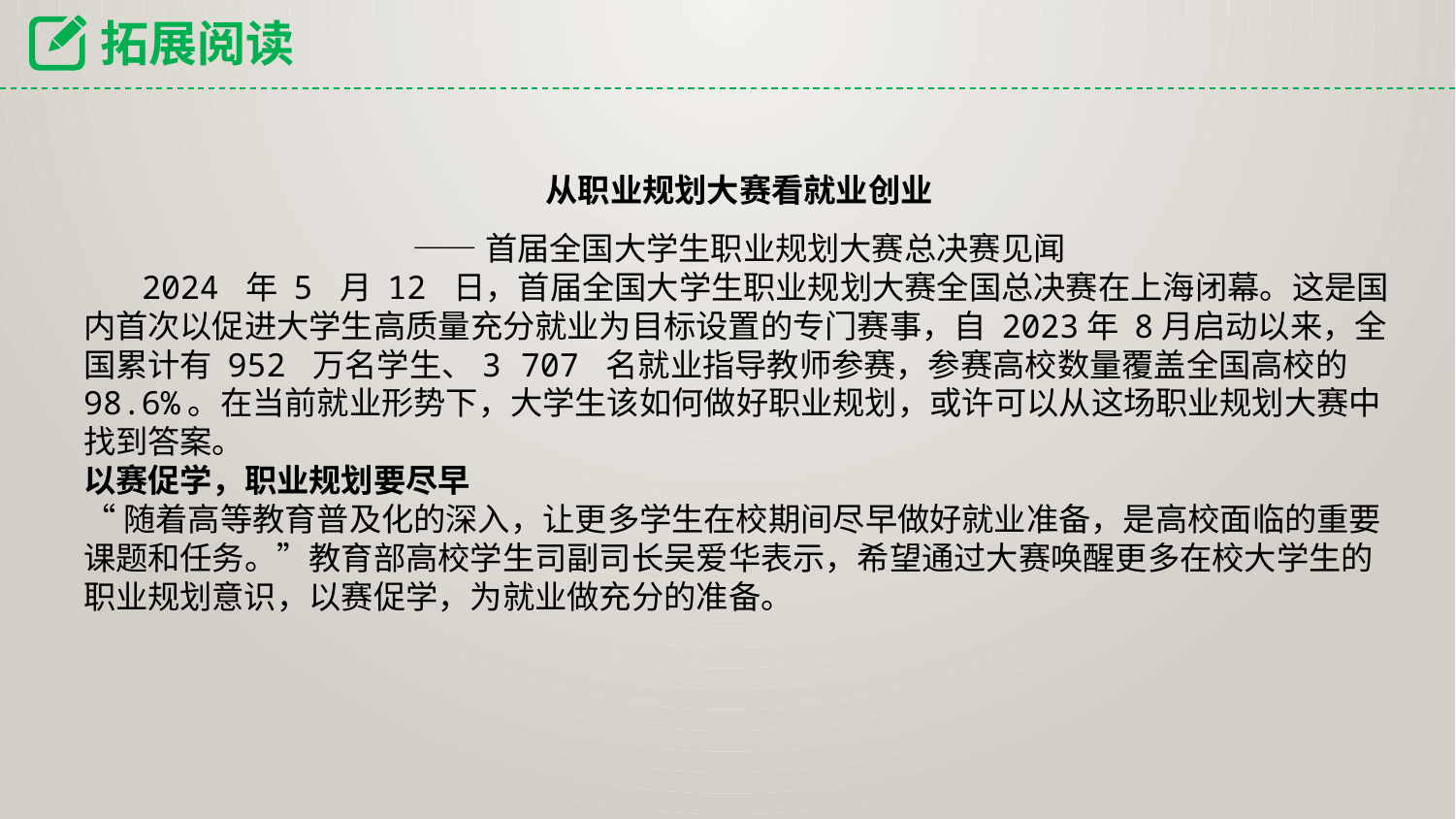

拓展阅读

从职业规划大赛看就业创业
——首届全国大学生职业规划大赛总决赛见闻
   2024 年 5 月 12 日，首届全国大学生职业规划大赛全国总决赛在上海闭幕。这是国内首次以促进大学生高质量充分就业为目标设置的专门赛事，自 2023年 8月启动以来，全国累计有 952 万名学生、3 707 名就业指导教师参赛，参赛高校数量覆盖全国高校的 98.6%。在当前就业形势下，大学生该如何做好职业规划，或许可以从这场职业规划大赛中找到答案。
以赛促学，职业规划要尽早
“随着高等教育普及化的深入，让更多学生在校期间尽早做好就业准备，是高校面临的重要
课题和任务。”教育部高校学生司副司长吴爱华表示，希望通过大赛唤醒更多在校大学生的职业规划意识，以赛促学，为就业做充分的准备。

85